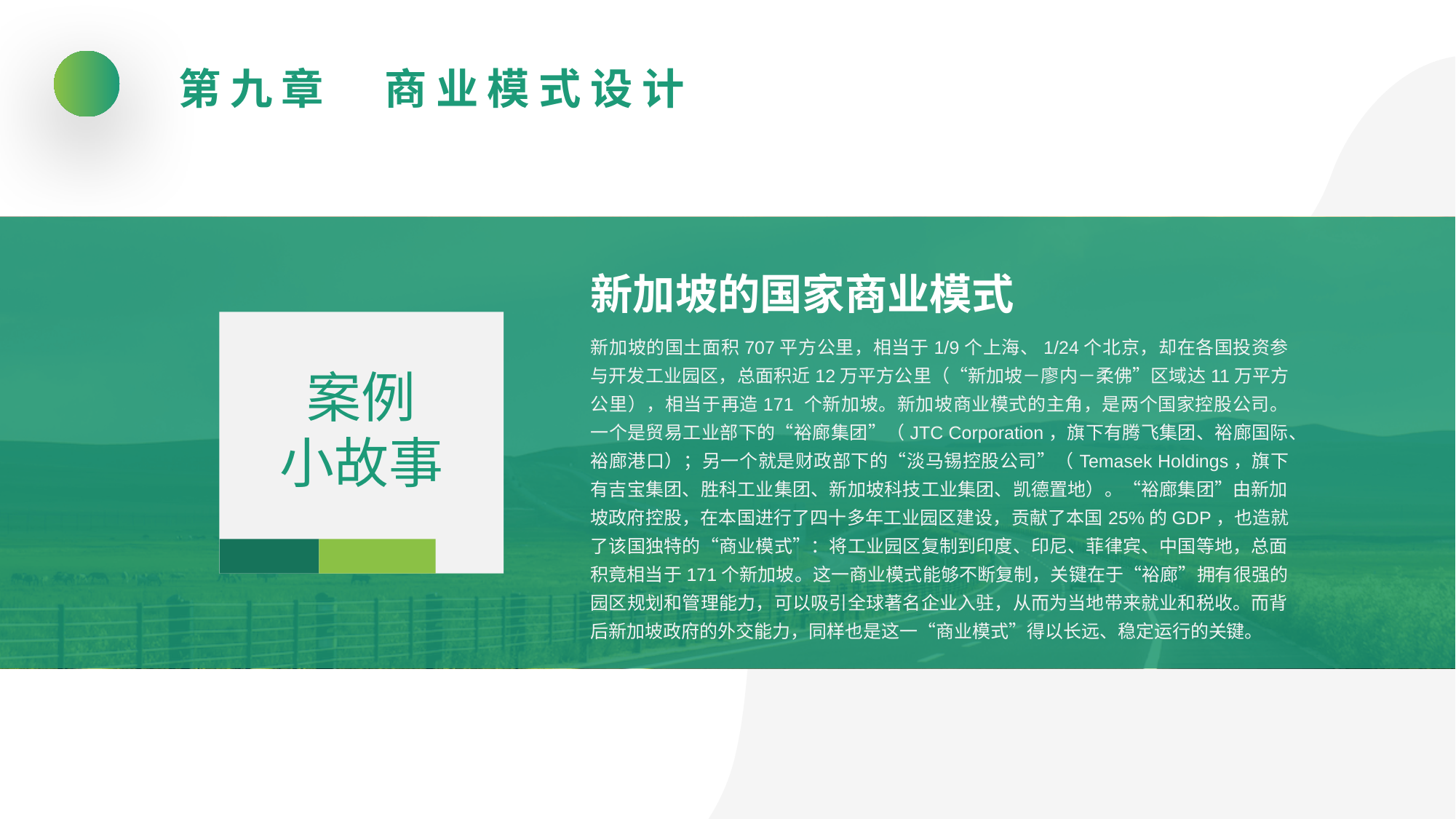

第九章　商业模式设计

新加坡的国家商业模式

案例
小故事

新加坡的国土面积707平方公里，相当于1/9个上海、1/24个北京，却在各国投资参与开发工业园区，总面积近12万平方公里（“新加坡－廖内－柔佛”区域达11万平方公里），相当于再造171 个新加坡。新加坡商业模式的主角，是两个国家控股公司。一个是贸易工业部下的“裕廊集团”（JTC Corporation，旗下有腾飞集团、裕廊国际、裕廊港口）；另一个就是财政部下的“淡马锡控股公司”（Temasek Holdings，旗下有吉宝集团、胜科工业集团、新加坡科技工业集团、凯德置地）。“裕廊集团”由新加坡政府控股，在本国进行了四十多年工业园区建设，贡献了本国25%的GDP，也造就了该国独特的“商业模式”：将工业园区复制到印度、印尼、菲律宾、中国等地，总面积竟相当于171个新加坡。这一商业模式能够不断复制，关键在于“裕廊”拥有很强的园区规划和管理能力，可以吸引全球著名企业入驻，从而为当地带来就业和税收。而背后新加坡政府的外交能力，同样也是这一“商业模式”得以长远、稳定运行的关键。